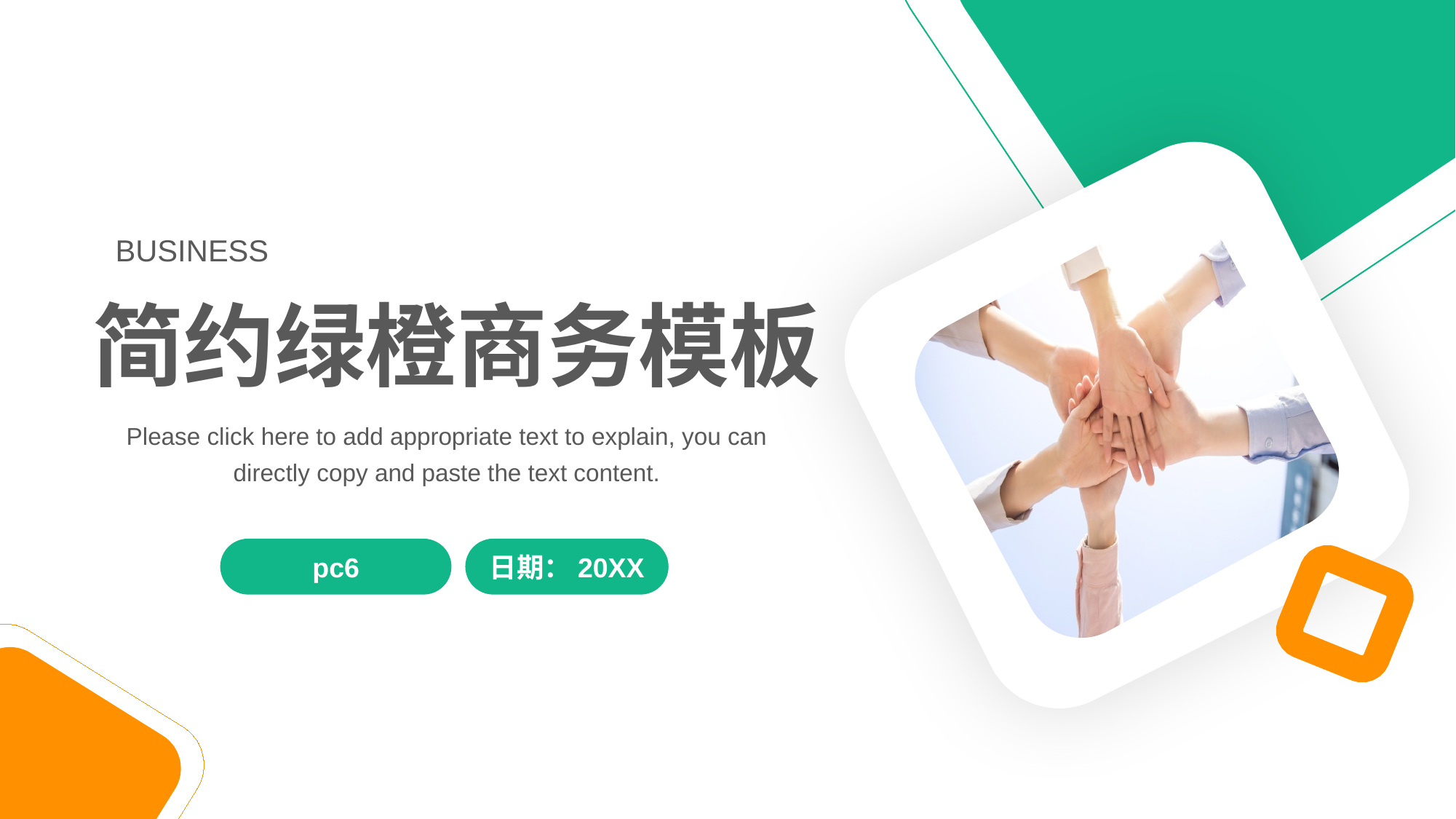

BUSINESS
简约绿橙商务模板
Please click here to add appropriate text to explain, you can directly copy and paste the text content.
pc6
日期：20XX